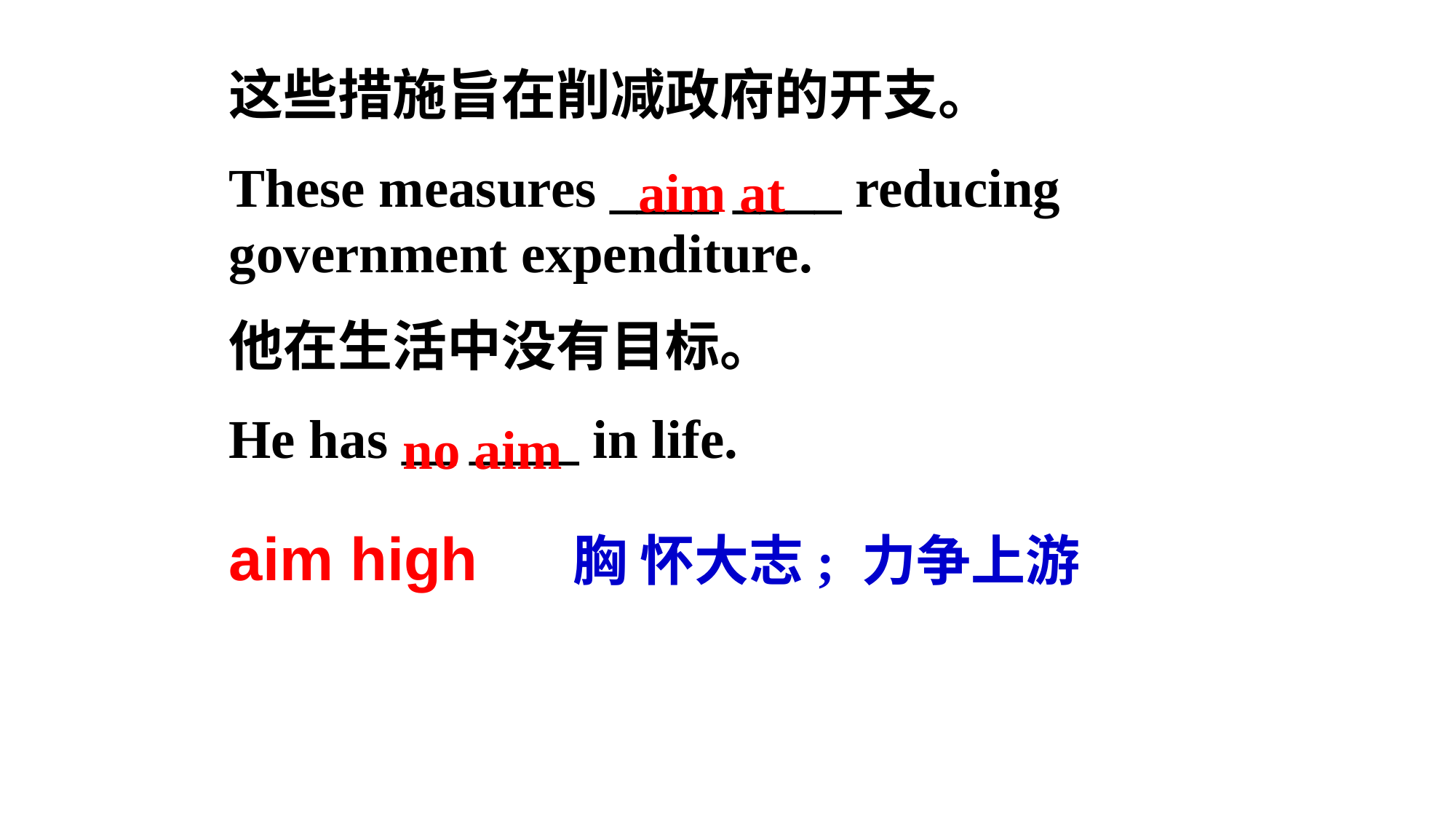

这些措施旨在削减政府的开支。
These measures ____ ____ reducing government expenditure.
他在生活中没有目标。
He has __ ____ in life.

aim high      胸 怀大志; 力争上游
aim at
no aim